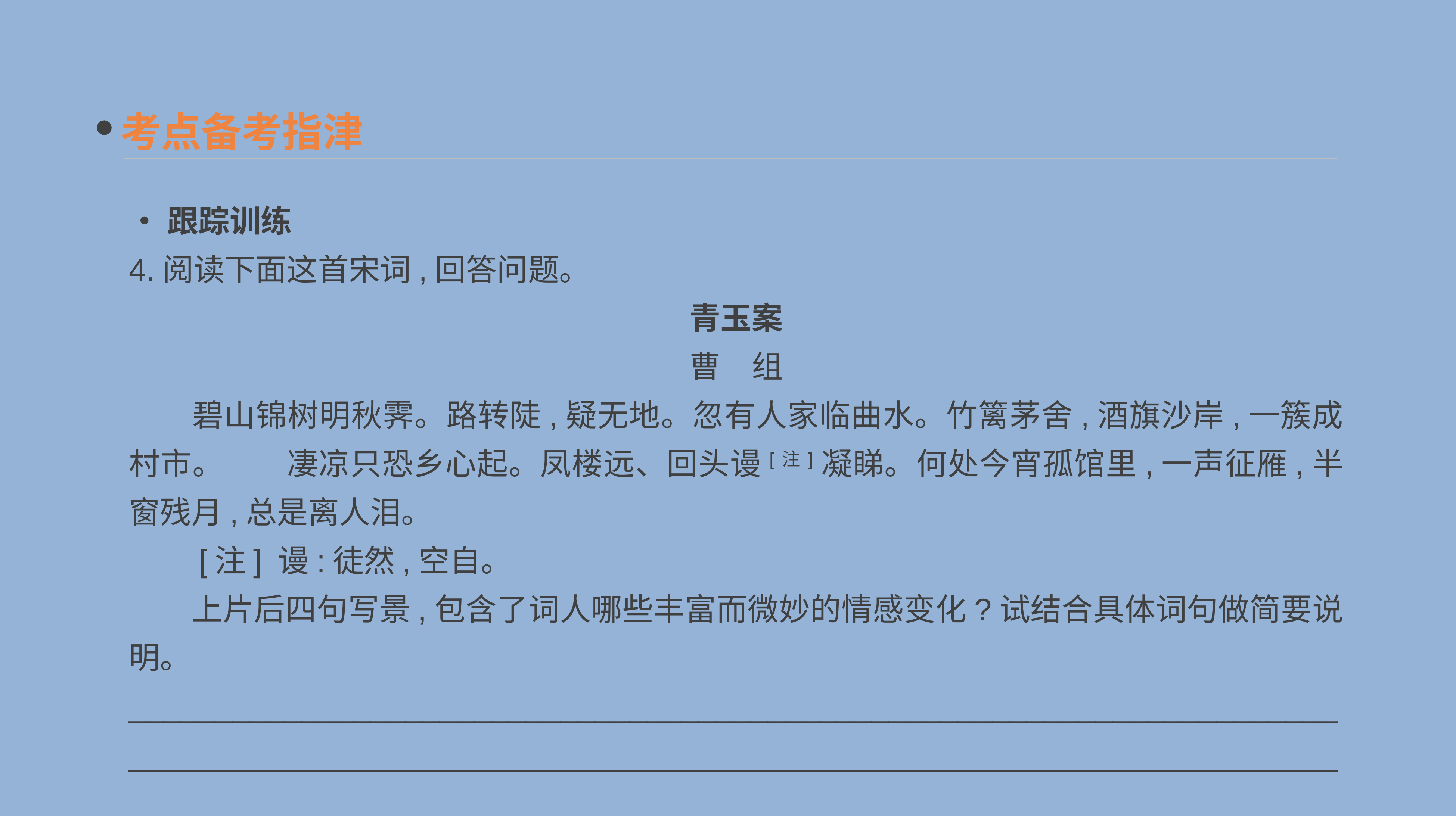

考点备考指津

•跟踪训练
4.阅读下面这首宋词,回答问题。
青玉案
曹　组
　　碧山锦树明秋霁。路转陡,疑无地。忽有人家临曲水。竹篱茅舍,酒旗沙岸,一簇成村市。　　凄凉只恐乡心起。凤楼远、回头谩[注]凝睇。何处今宵孤馆里,一声征雁,半窗残月,总是离人泪。
　　[注] 谩:徒然,空自。
　　上片后四句写景,包含了词人哪些丰富而微妙的情感变化?试结合具体词句做简要说明。
______________________________________________________________________________________________________________________________________________________________________________